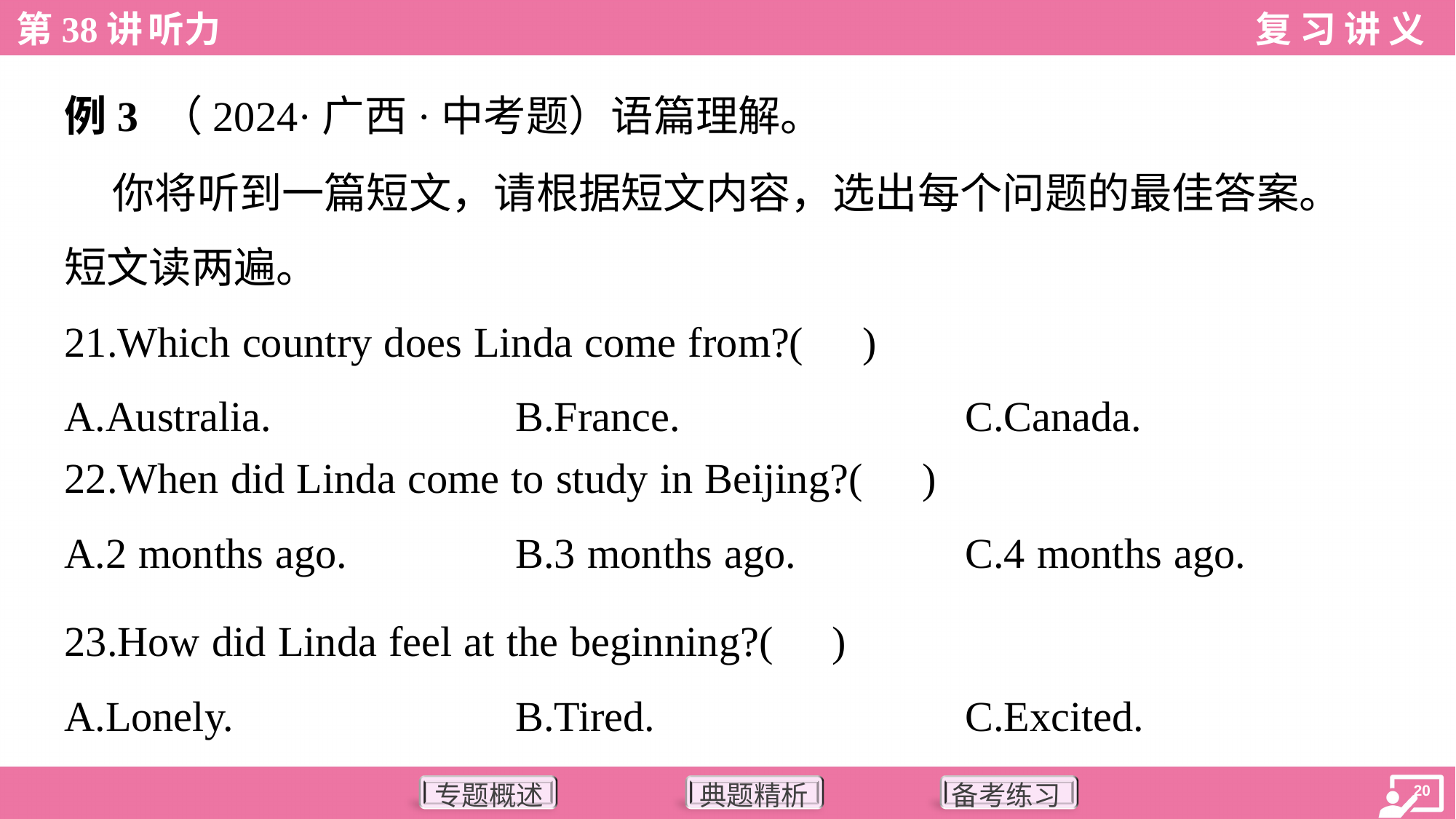

例3 （2024·广西·中考题）语篇理解。
    你将听到一篇短文，请根据短文内容，选出每个问题的最佳答案。
短文读两遍。
21.Which country does Linda come from?(     )
A.Australia.	B.France.	C.Canada.
22.When did Linda come to study in Beijing?(     )
A.2 months ago.	B.3 months ago.	C.4 months ago.
23.How did Linda feel at the beginning?(     )
A.Lonely.	B.Tired.	C.Excited.